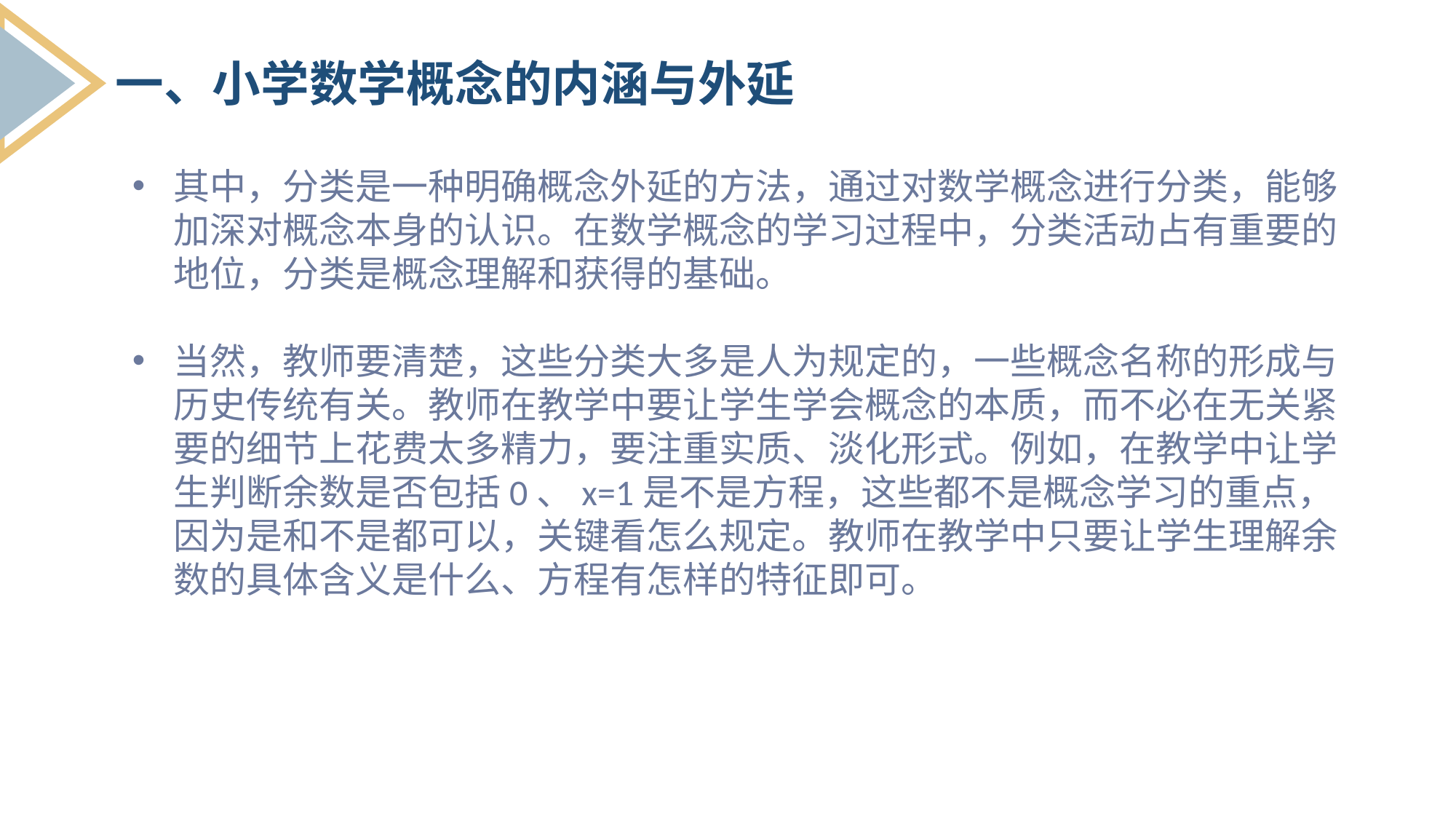

一、小学数学概念的内涵与外延

其中，分类是一种明确概念外延的方法，通过对数学概念进行分类，能够加深对概念本身的认识。在数学概念的学习过程中，分类活动占有重要的地位，分类是概念理解和获得的基础。

当然，教师要清楚，这些分类大多是人为规定的，一些概念名称的形成与历史传统有关。教师在教学中要让学生学会概念的本质，而不必在无关紧要的细节上花费太多精力，要注重实质、淡化形式。例如，在教学中让学生判断余数是否包括0、x=1是不是方程，这些都不是概念学习的重点，因为是和不是都可以，关键看怎么规定。教师在教学中只要让学生理解余数的具体含义是什么、方程有怎样的特征即可。